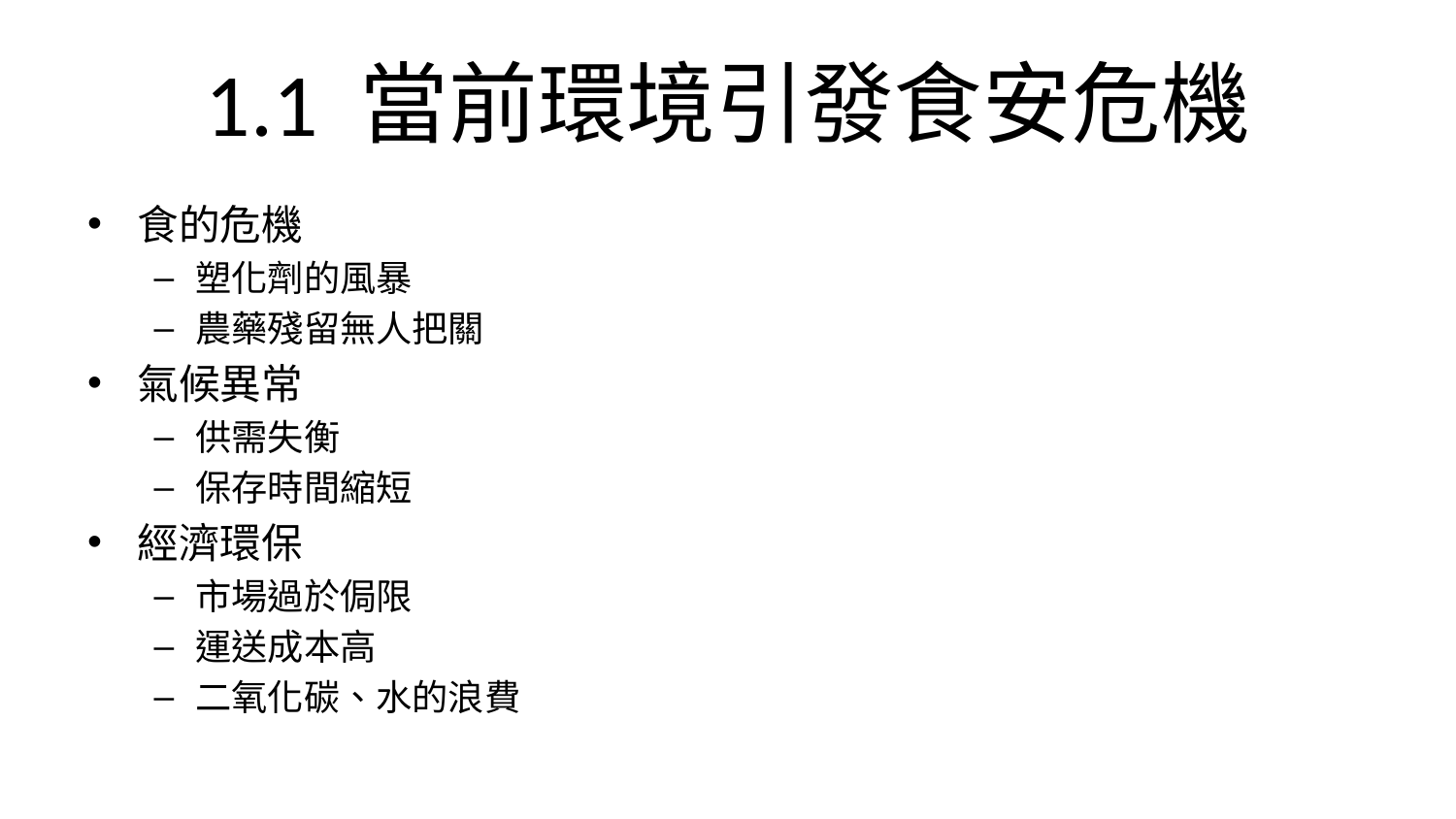

# 1.1 當前環境引發食安危機
食的危機
塑化劑的風暴
農藥殘留無人把關
氣候異常
供需失衡
保存時間縮短
經濟環保
市場過於侷限
運送成本高
二氧化碳、水的浪費